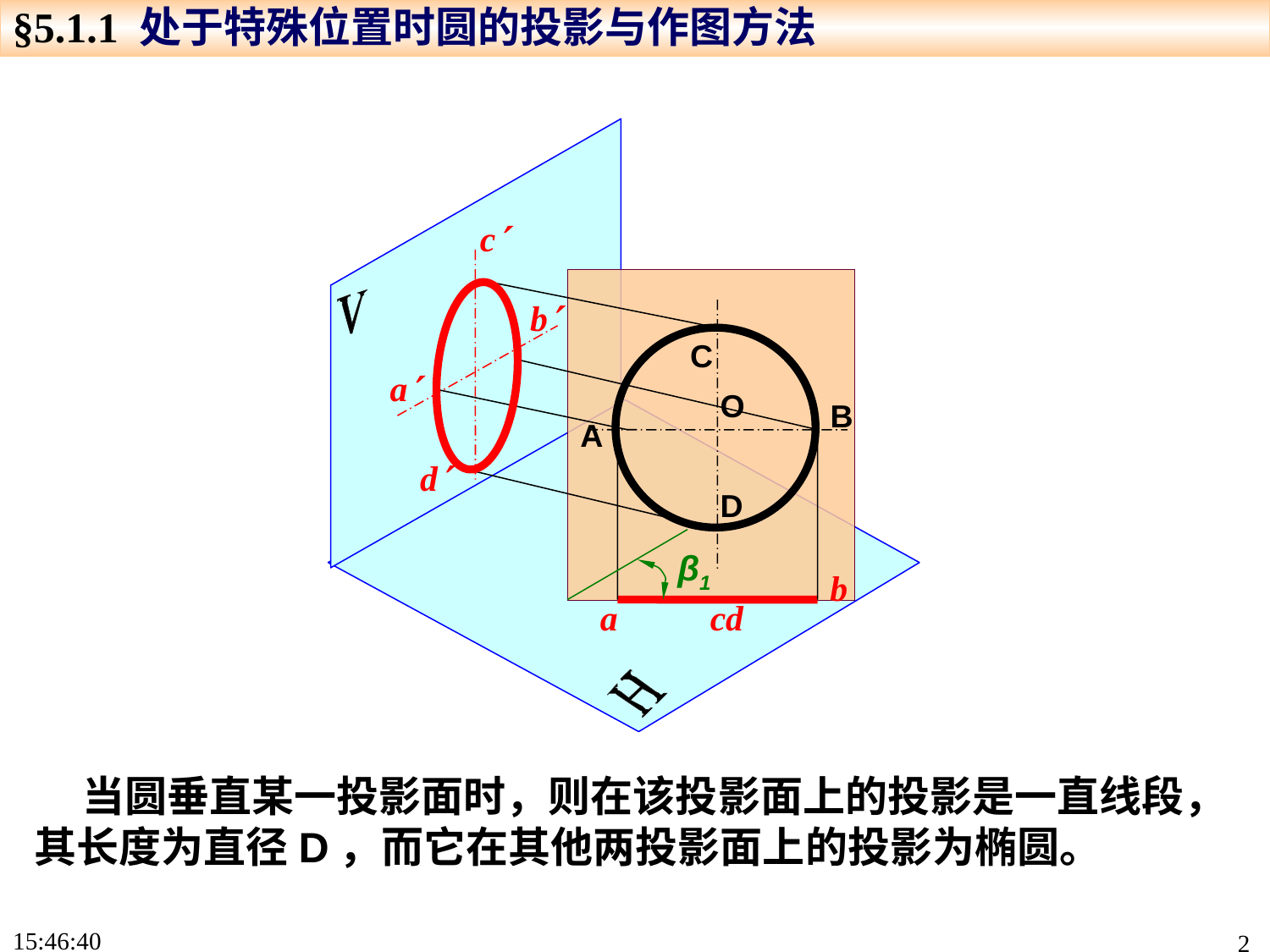

§5.1.1 处于特殊位置时圆的投影与作图方法

c′

b′
a′
d′

C
O
B
A
D

b
a
cd

β1

    当圆垂直某一投影面时，则在该投影面上的投影是一直线段，其长度为直径D，而它在其他两投影面上的投影为椭圆。
15:46:40
2